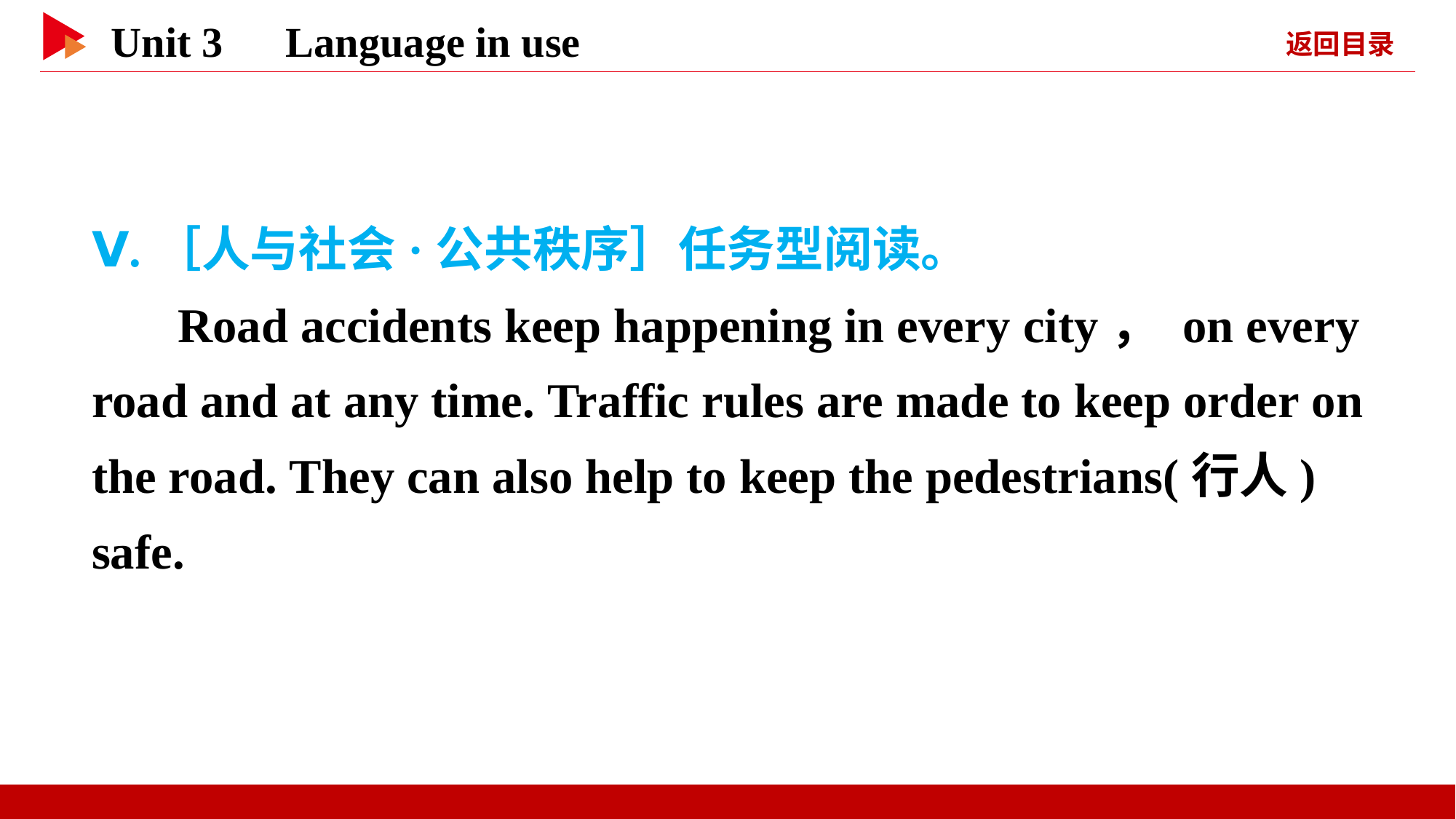

Ⅴ.［人与社会·公共秩序］任务型阅读。
Road accidents keep happening in every city， on every road and at any time. Traffic rules are made to keep order on the road. They can also help to keep the pedestrians(行人) safe.